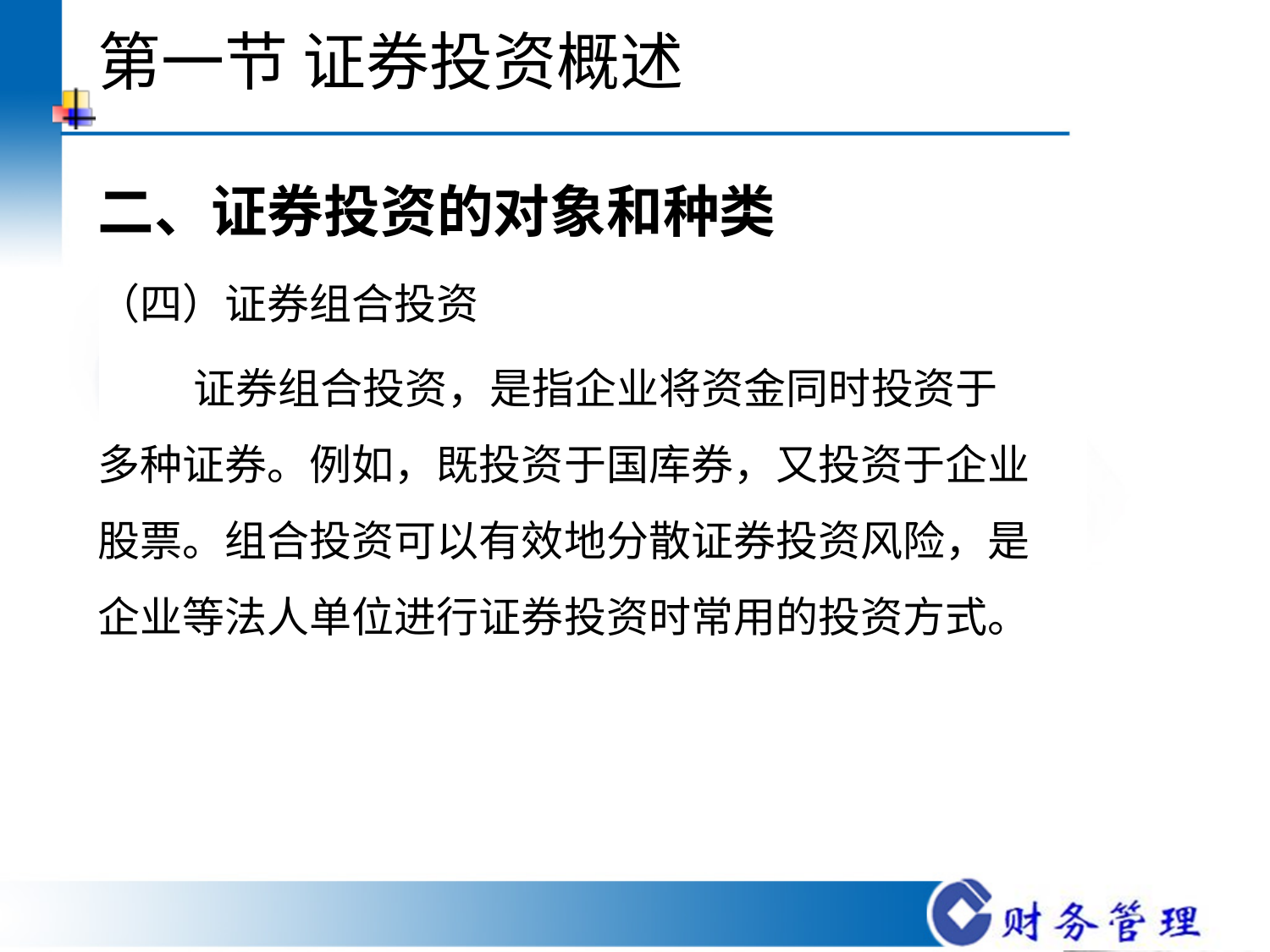

# 第一节 证券投资概述
二、证券投资的对象和种类
（四）证券组合投资
         证券组合投资，是指企业将资金同时投资于多种证券。例如，既投资于国库券，又投资于企业股票。组合投资可以有效地分散证券投资风险，是企业等法人单位进行证券投资时常用的投资方式。
8